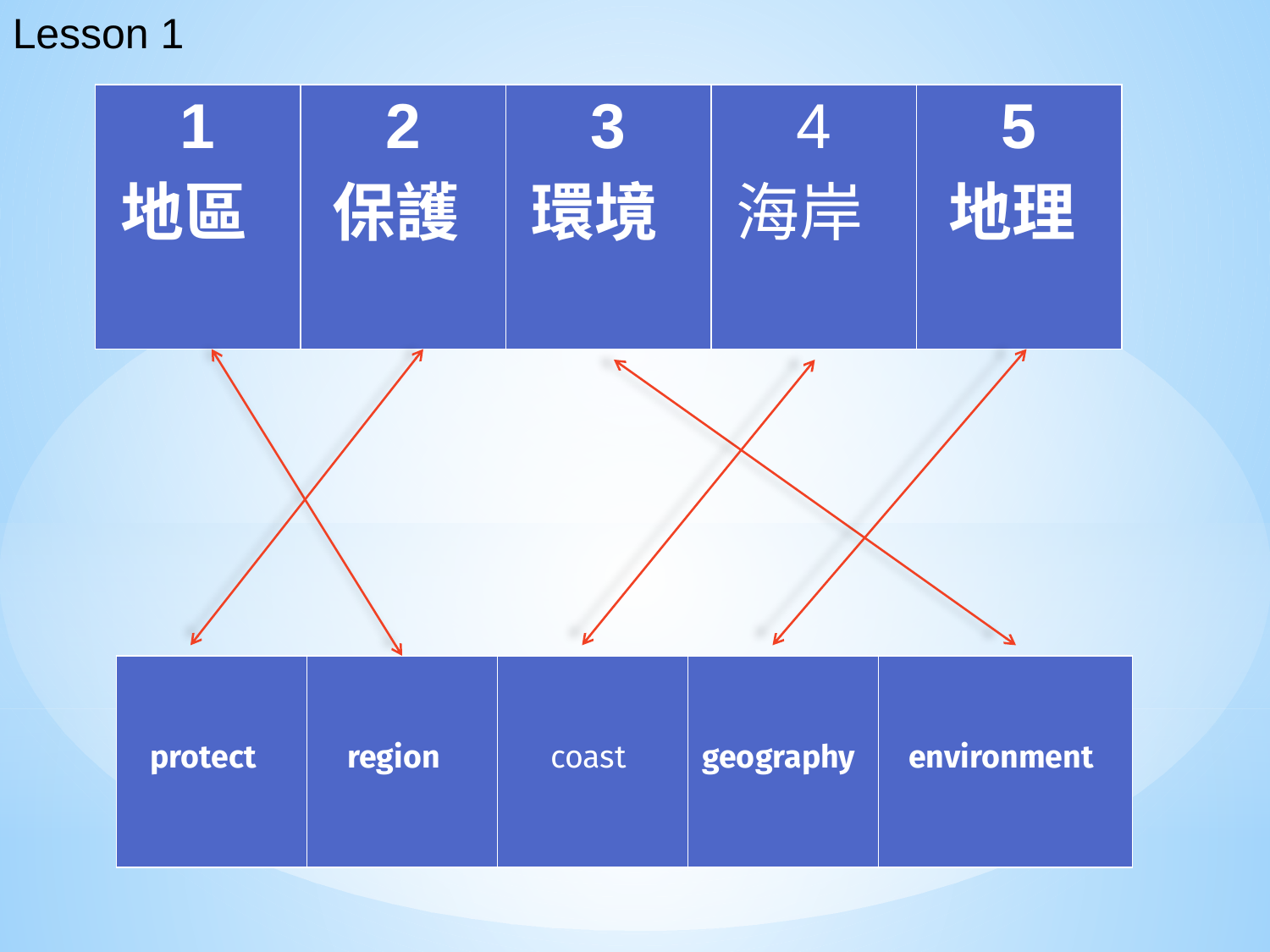

Lesson 1
| 1 地區 | 2 保護 | 3 環境 | 4 海岸 | 5 地理 |
| --- | --- | --- | --- | --- |
| protect | region | coast | geography | environment |
| --- | --- | --- | --- | --- |